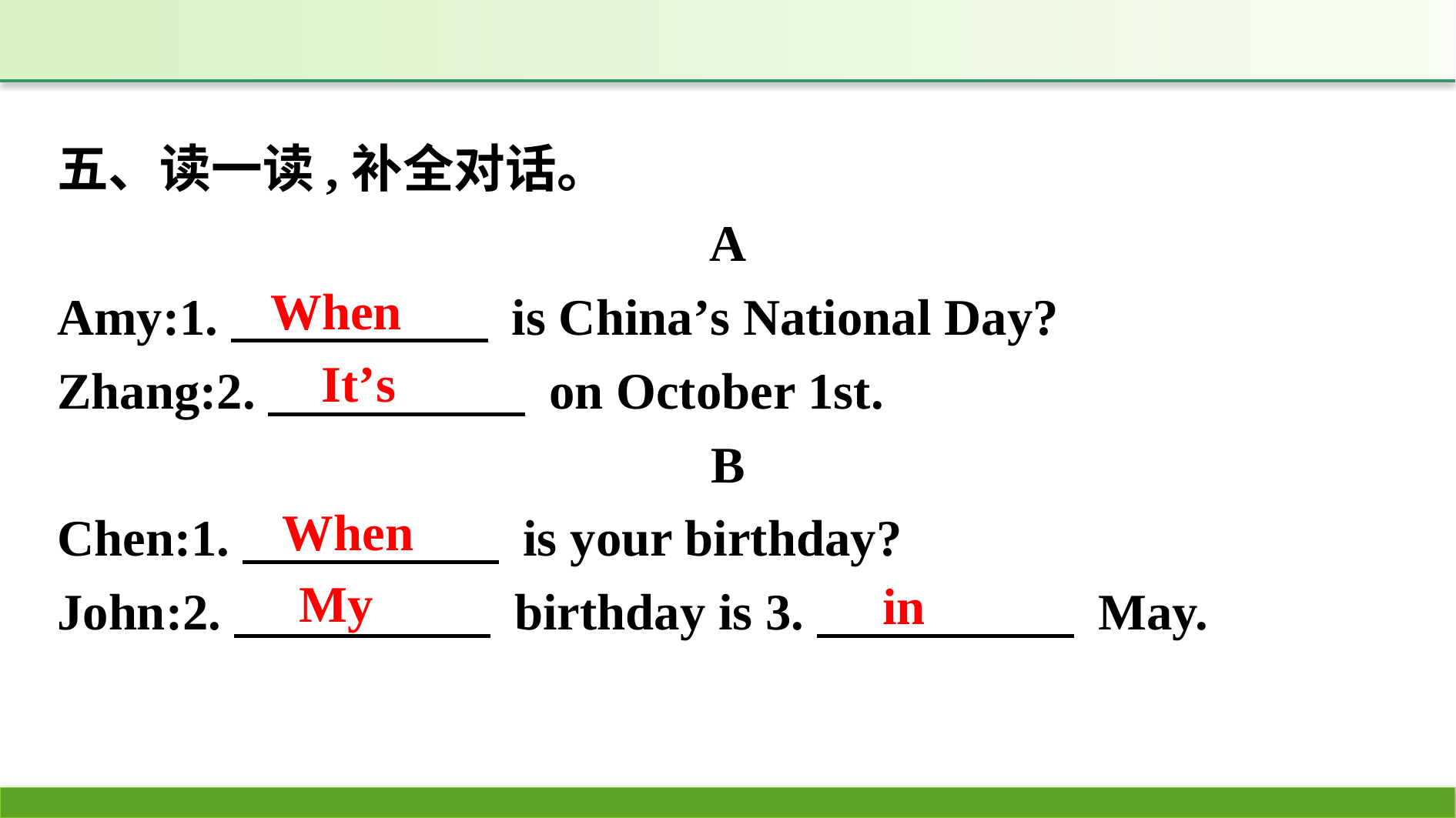

五、读一读,补全对话。
A
Amy:1.　　　　　 is China’s National Day?
Zhang:2.　　　　　 on October 1st.
B
Chen:1.　　　　　 is your birthday?
John:2.　　　　　 birthday is 3.　　　　　 May.
When
It’s
When
My
in